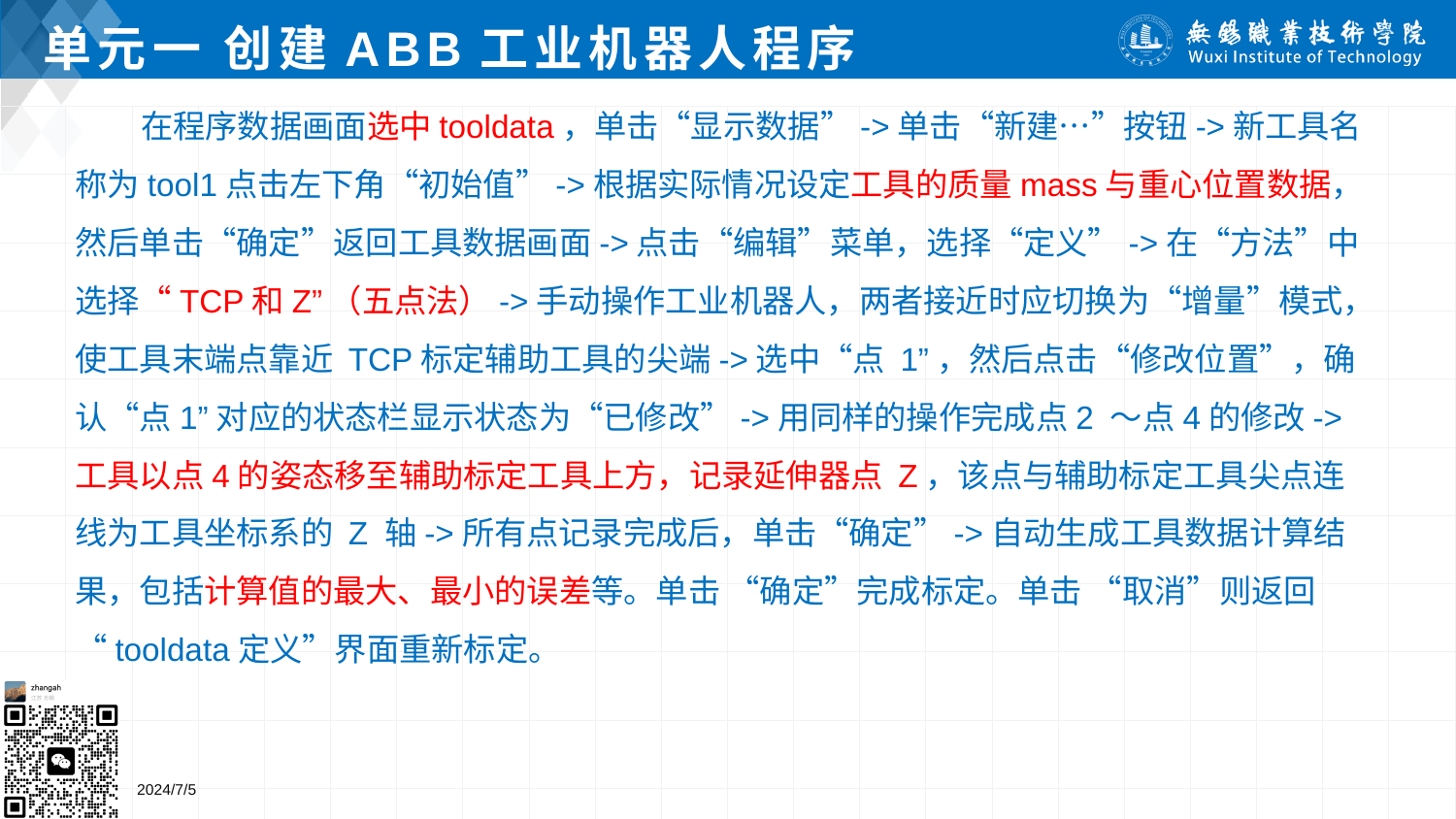

# 单元一 创建ABB工业机器人程序
        在程序数据画面选中tooldata，单击“显示数据”->单击“新建…”按钮->新工具名称为tool1点击左下角“初始值”->根据实际情况设定工具的质量mass与重心位置数据，然后单击“确定”返回工具数据画面->点击“编辑”菜单，选择“定义”->在“方法”中选择“TCP和Z”（五点法）->手动操作工业机器人，两者接近时应切换为“增量”模式，使工具末端点靠近 TCP标定辅助工具的尖端->选中“点 1”，然后点击“修改位置”，确认“点1”对应的状态栏显示状态为“已修改”->用同样的操作完成点2 ～点4的修改->工具以点4的姿态移至辅助标定工具上方，记录延伸器点 Z，该点与辅助标定工具尖点连线为工具坐标系的 Z 轴->所有点记录完成后，单击“确定”->自动生成工具数据计算结果，包括计算值的最大、最小的误差等。单击 “确定”完成标定。单击 “取消”则返回“tooldata定义”界面重新标定。
2024/7/5